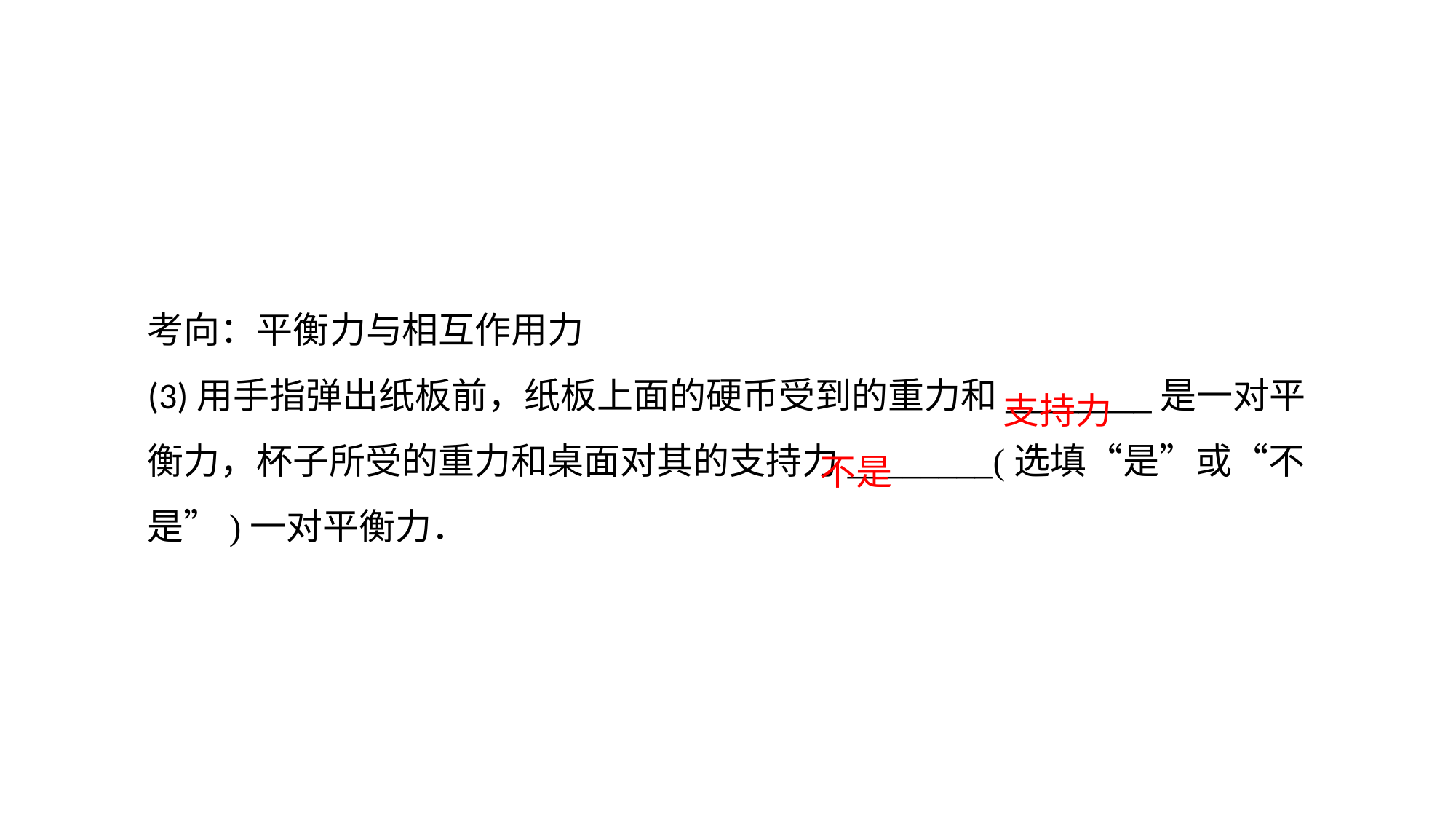

考向：平衡力与相互作用力(3)用手指弹出纸板前，纸板上面的硬币受到的重力和________是一对平衡力，杯子所受的重力和桌面对其的支持力________(选填“是”或“不是”)一对平衡力．
支持力
不是